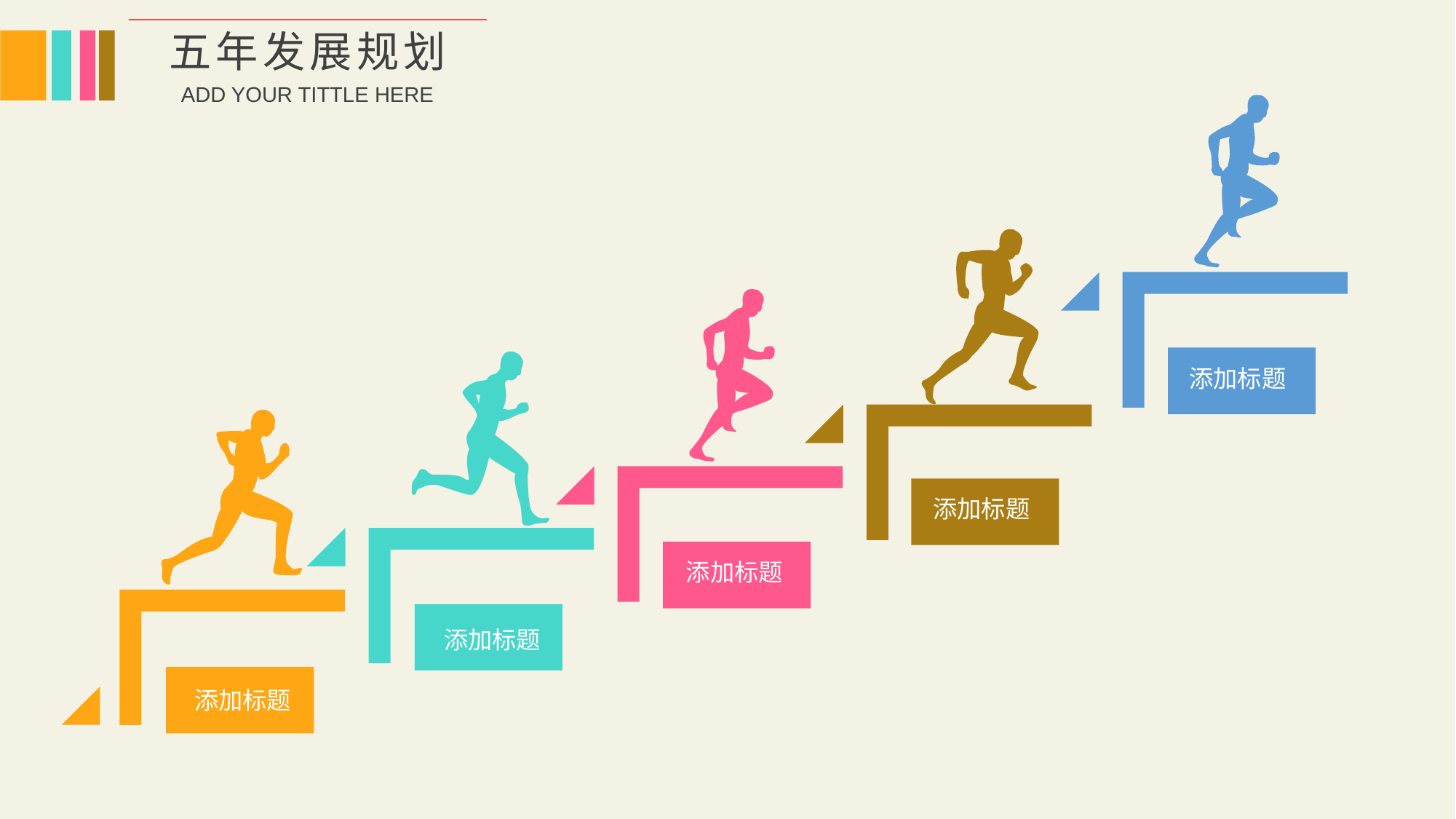

0
五年发展规划
ADD YOUR TITTLE HERE

添加标题

添加标题

添加标题

添加标题

添加标题